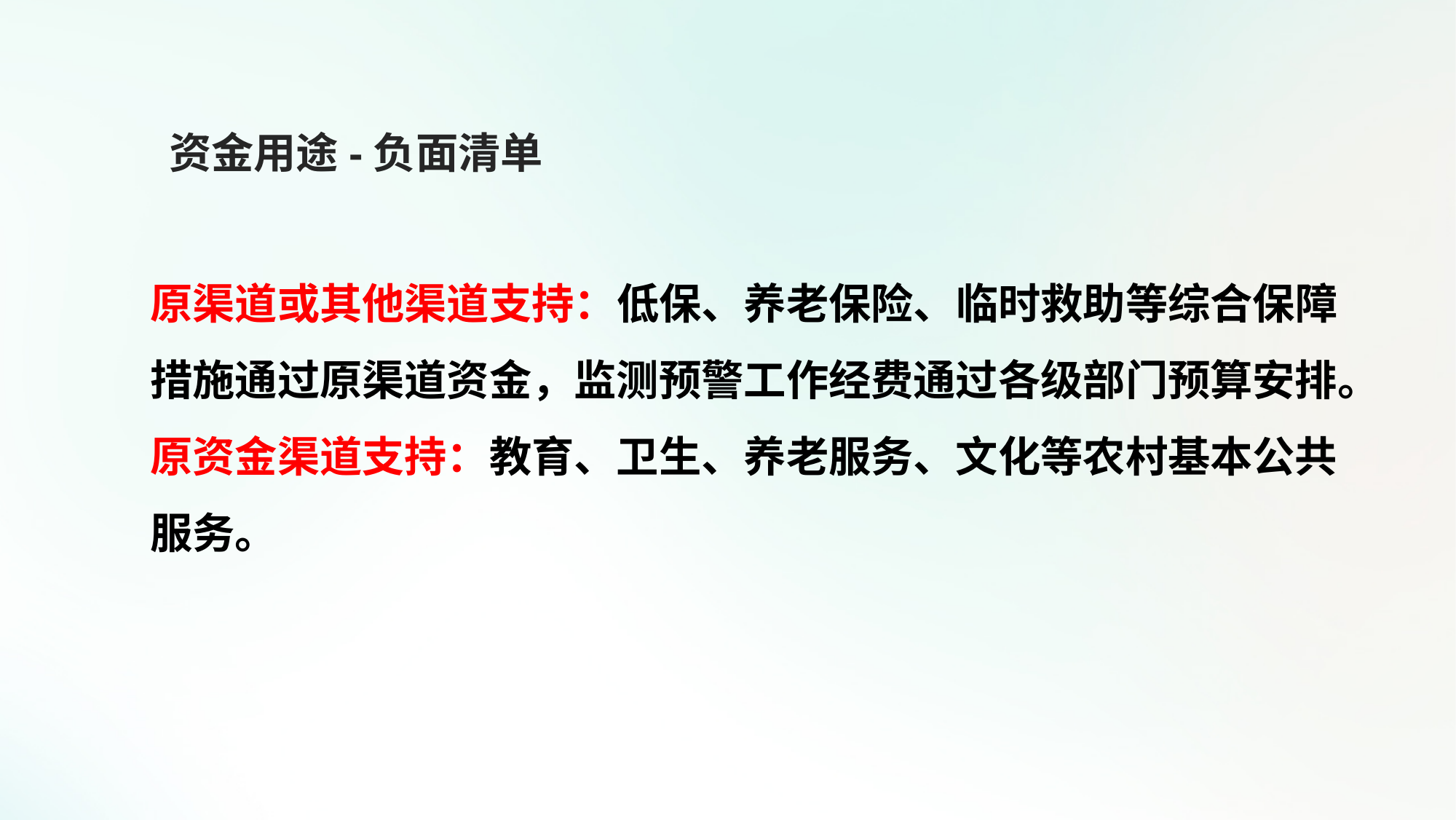

资金用途-负面清单
原渠道或其他渠道支持：低保、养老保险、临时救助等综合保障措施通过原渠道资金，监测预警工作经费通过各级部门预算安排。
原资金渠道支持：教育、卫生、养老服务、文化等农村基本公共服务。